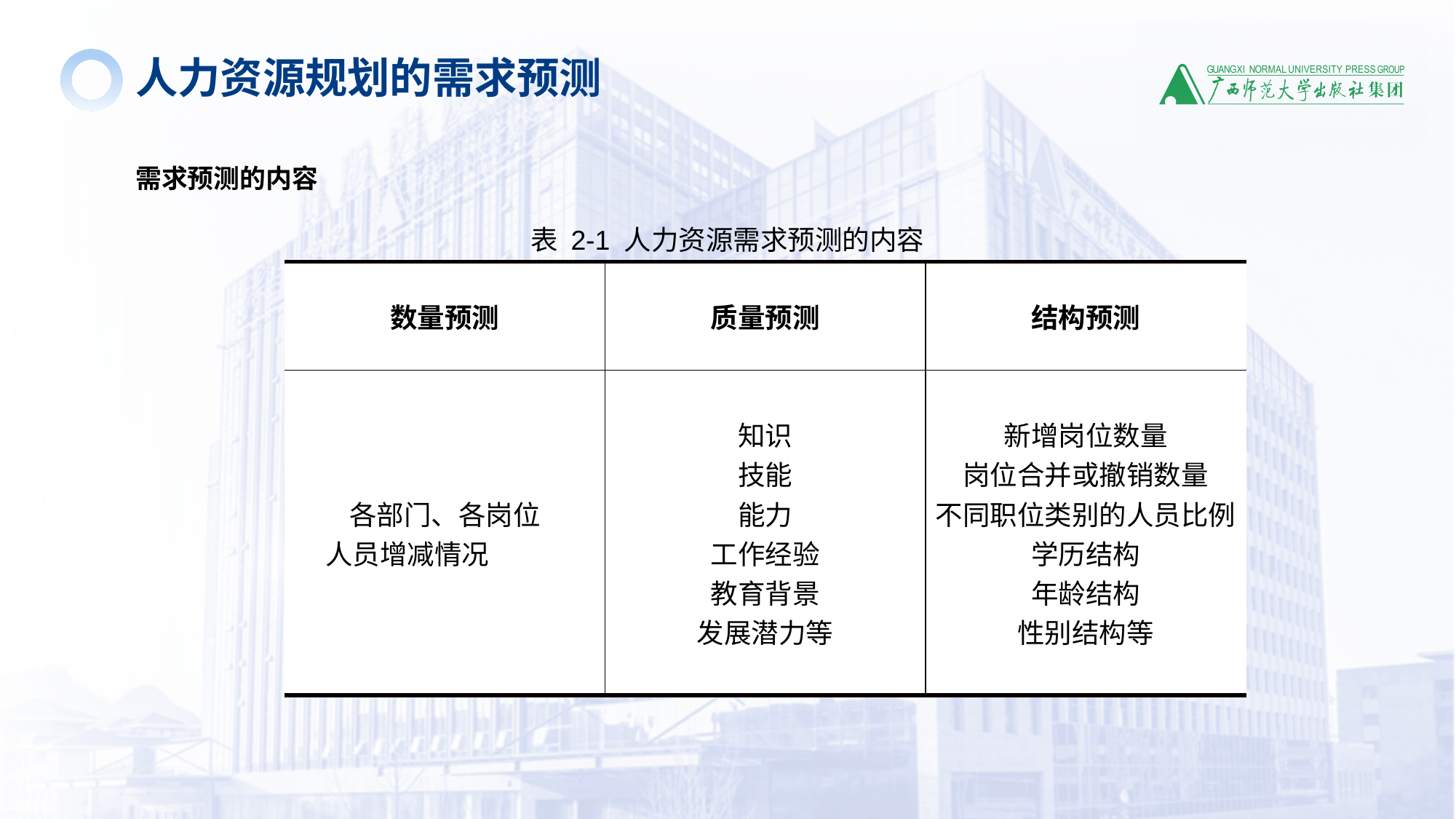

人力资源规划的需求预测

需求预测的内容
表 2-1 人力资源需求预测的内容
| 数量预测 | 质量预测 | 结构预测 |
| --- | --- | --- |
| 各部门、各岗位 人员增减情况 | 知识 技能 能力 工作经验 教育背景 发展潜力等 | 新增岗位数量 岗位合并或撤销数量 不同职位类别的人员比例 学历结构 年龄结构 性别结构等 |